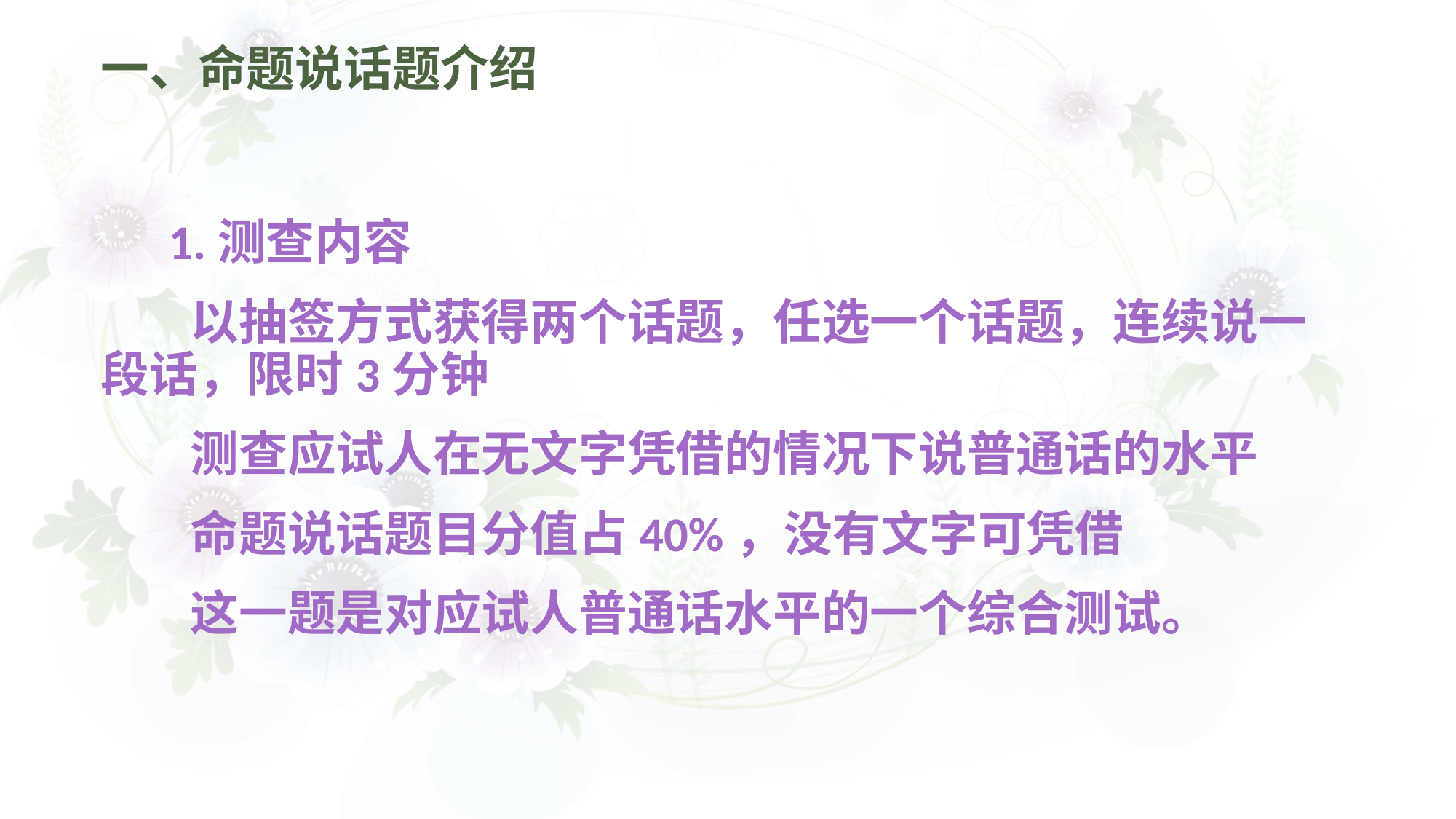

# 一、命题说话题介绍
       1.测查内容
       以抽签方式获得两个话题，任选一个话题，连续说一段话，限时3分钟
       测查应试人在无文字凭借的情况下说普通话的水平
       命题说话题目分值占40%，没有文字可凭借
       这一题是对应试人普通话水平的一个综合测试。